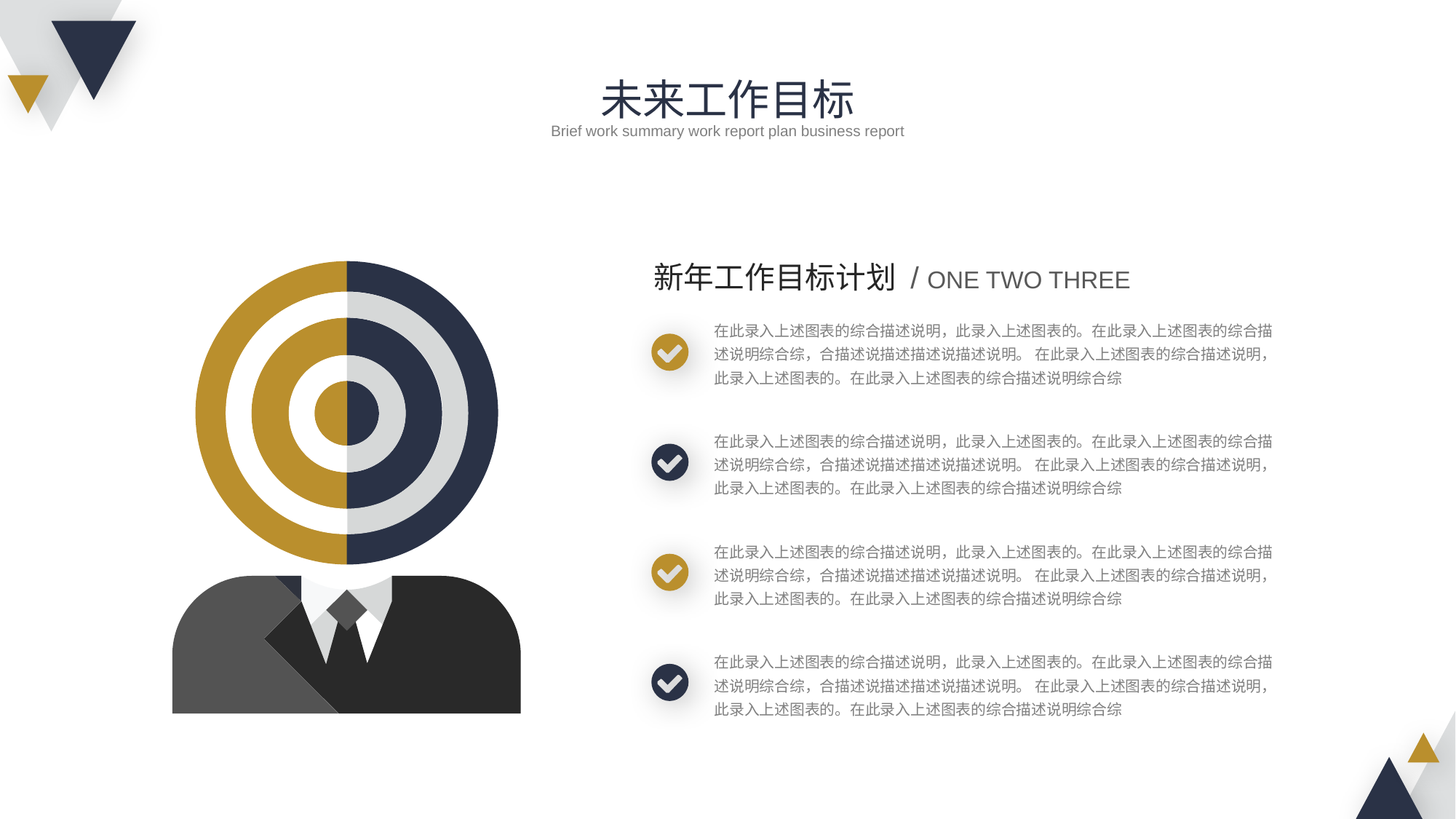

未来工作目标
Brief work summary work report plan business report
新年工作目标计划 / ONE TWO THREE

在此录入上述图表的综合描述说明，此录入上述图表的。在此录入上述图表的综合描述说明综合综，合描述说描述描述说描述说明。 在此录入上述图表的综合描述说明，此录入上述图表的。在此录入上述图表的综合描述说明综合综

在此录入上述图表的综合描述说明，此录入上述图表的。在此录入上述图表的综合描述说明综合综，合描述说描述描述说描述说明。 在此录入上述图表的综合描述说明，此录入上述图表的。在此录入上述图表的综合描述说明综合综

在此录入上述图表的综合描述说明，此录入上述图表的。在此录入上述图表的综合描述说明综合综，合描述说描述描述说描述说明。 在此录入上述图表的综合描述说明，此录入上述图表的。在此录入上述图表的综合描述说明综合综

在此录入上述图表的综合描述说明，此录入上述图表的。在此录入上述图表的综合描述说明综合综，合描述说描述描述说描述说明。 在此录入上述图表的综合描述说明，此录入上述图表的。在此录入上述图表的综合描述说明综合综